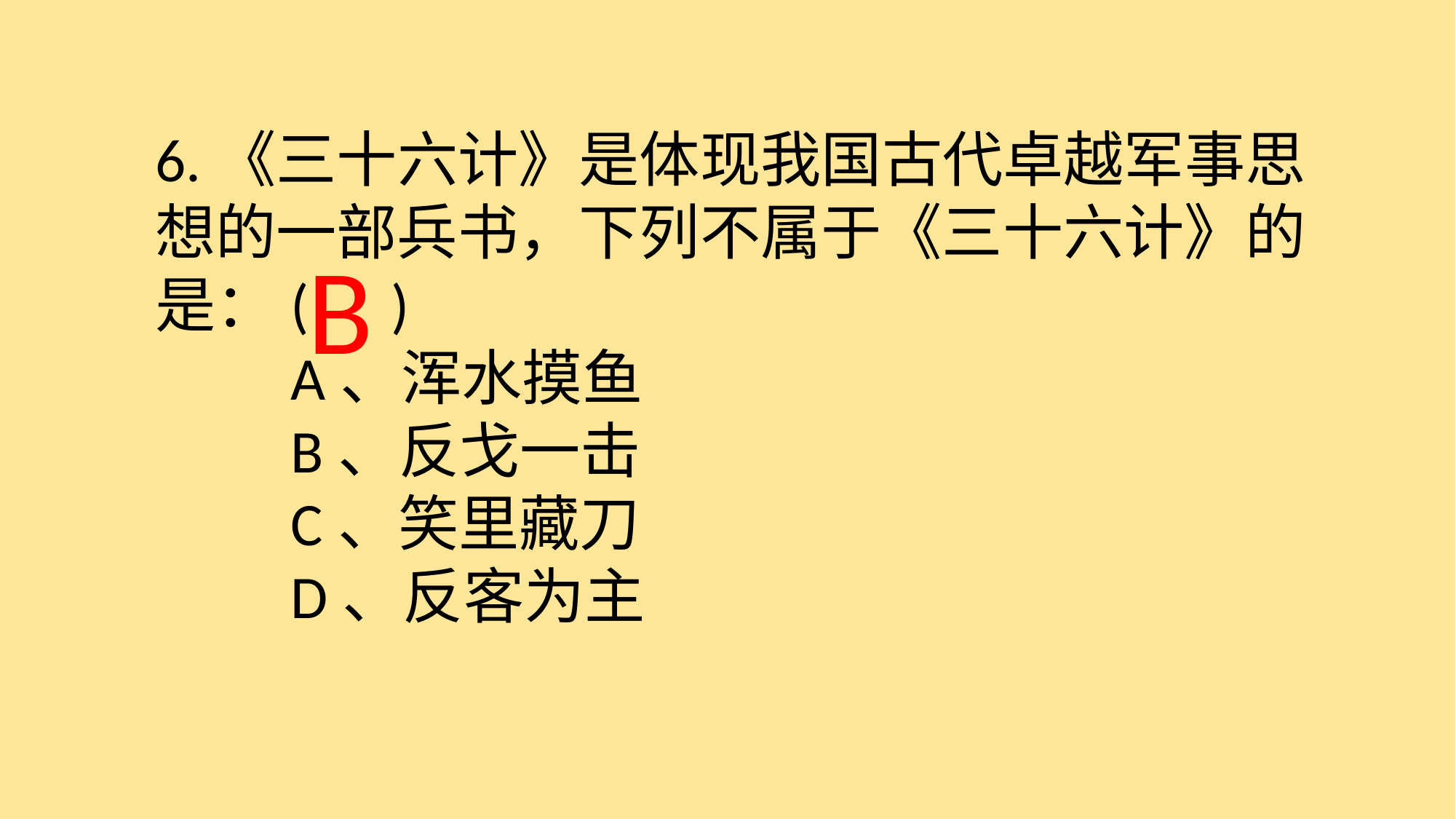

6.《三十六计》是体现我国古代卓越军事思想的一部兵书，下列不属于《三十六计》的是：(      )
　　A、浑水摸鱼
　　B、反戈一击
　　C、笑里藏刀
　　D、反客为主
  B